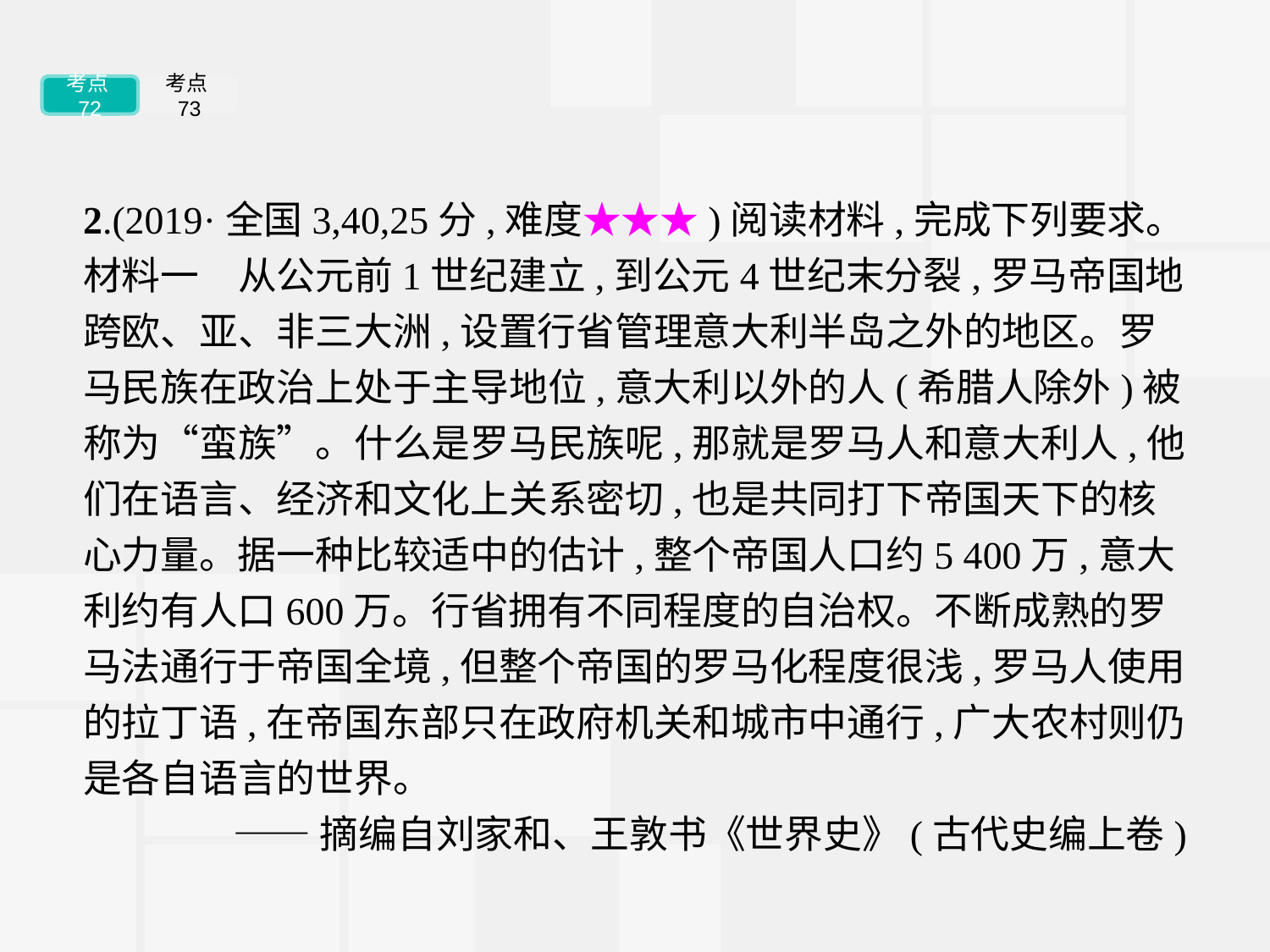

考点72
考点73
2.(2019·全国3,40,25分,难度★★★)阅读材料,完成下列要求。
材料一　从公元前1世纪建立,到公元4世纪末分裂,罗马帝国地跨欧、亚、非三大洲,设置行省管理意大利半岛之外的地区。罗马民族在政治上处于主导地位,意大利以外的人(希腊人除外)被称为“蛮族”。什么是罗马民族呢,那就是罗马人和意大利人,他们在语言、经济和文化上关系密切,也是共同打下帝国天下的核心力量。据一种比较适中的估计,整个帝国人口约5 400万,意大利约有人口600万。行省拥有不同程度的自治权。不断成熟的罗马法通行于帝国全境,但整个帝国的罗马化程度很浅,罗马人使用的拉丁语,在帝国东部只在政府机关和城市中通行,广大农村则仍是各自语言的世界。
——摘编自刘家和、王敦书《世界史》(古代史编上卷)